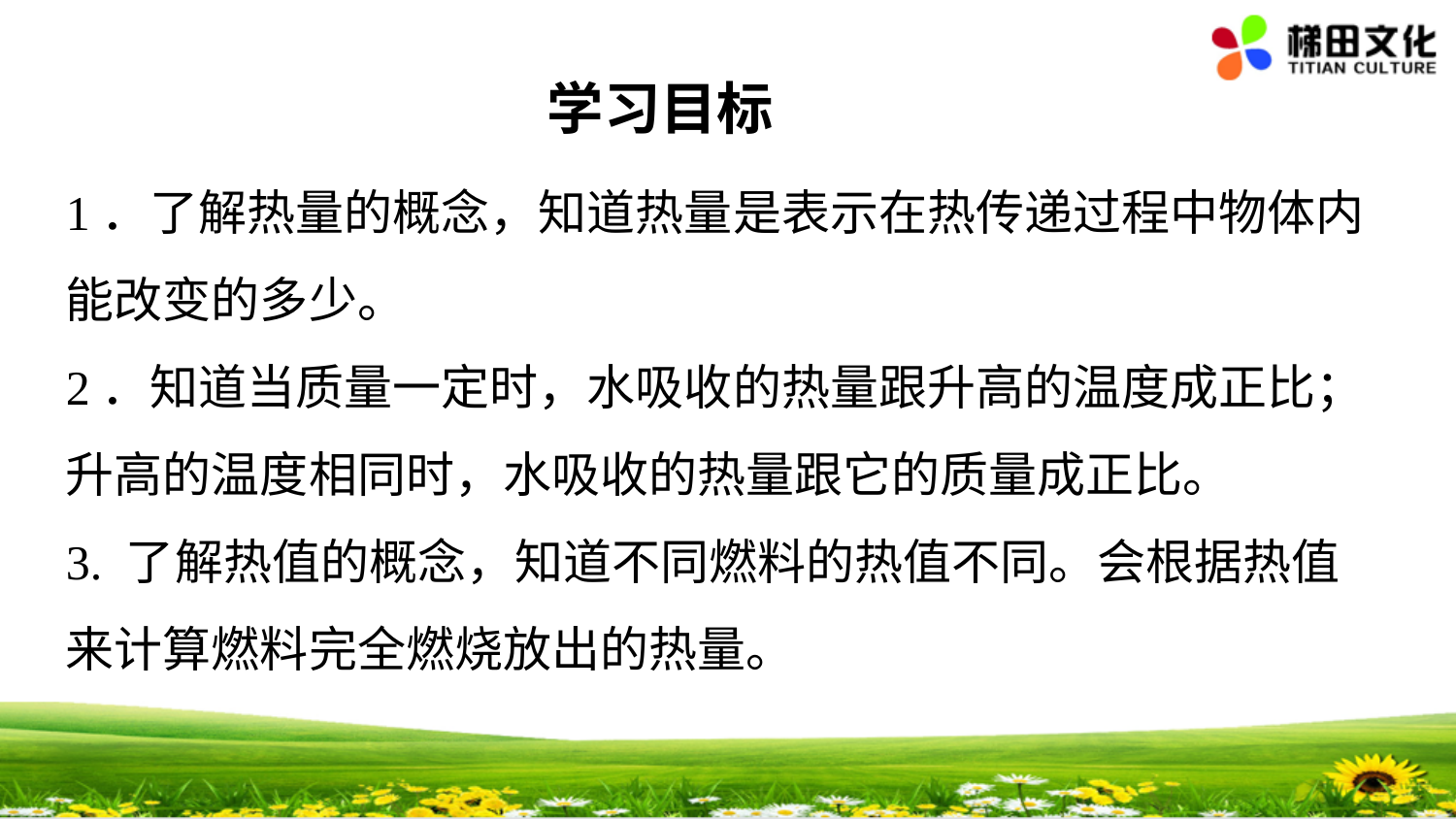

学习目标
1．了解热量的概念，知道热量是表示在热传递过程中物体内能改变的多少。
2．知道当质量一定时，水吸收的热量跟升高的温度成正比；升高的温度相同时，水吸收的热量跟它的质量成正比。
3. 了解热值的概念，知道不同燃料的热值不同。会根据热值来计算燃料完全燃烧放出的热量。